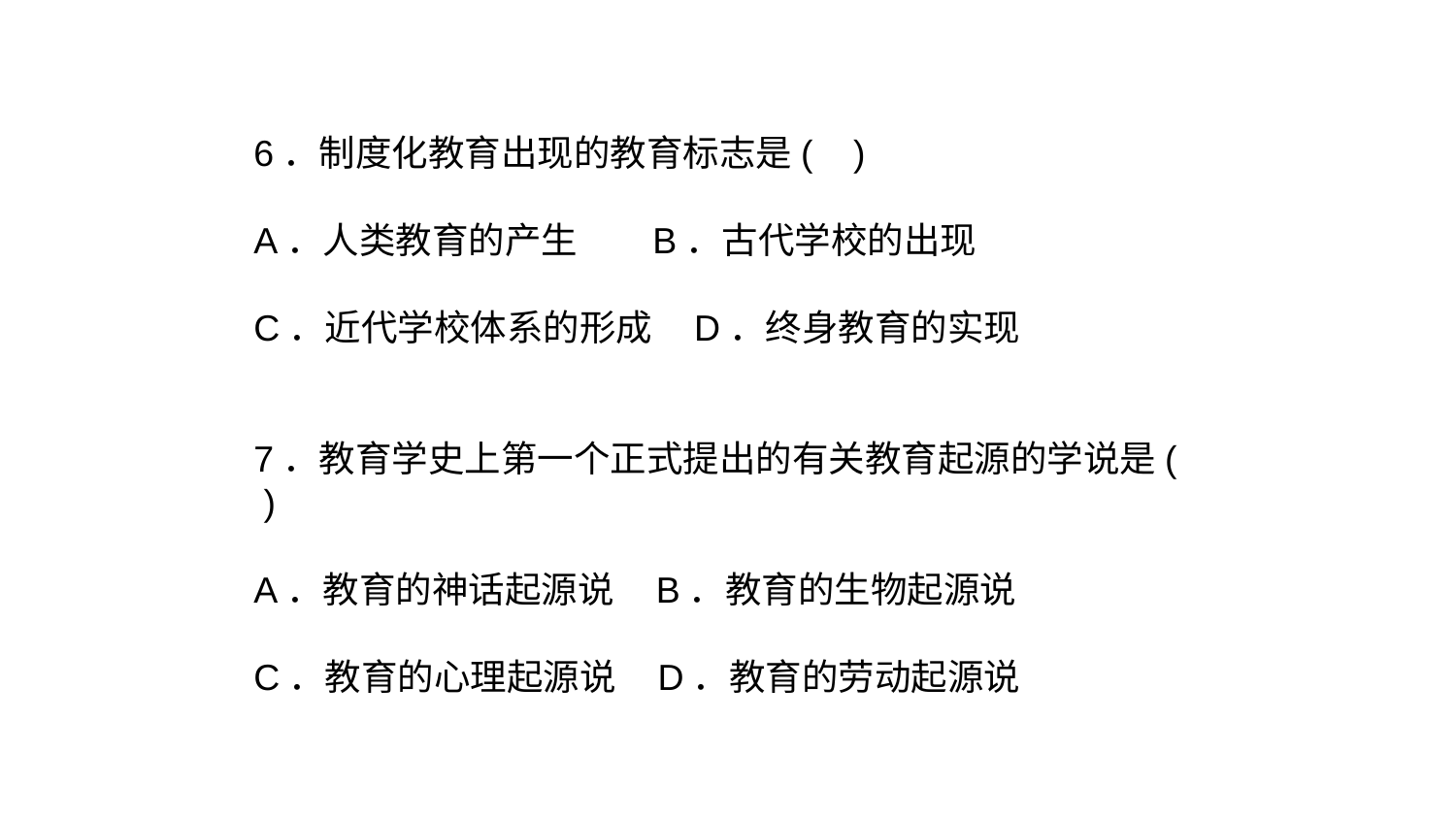

6．制度化教育出现的教育标志是(    )

A．人类教育的产生        B．古代学校的出现

C．近代学校体系的形成    D．终身教育的实现

7．教育学史上第一个正式提出的有关教育起源的学说是(    )

A．教育的神话起源说    B．教育的生物起源说

C．教育的心理起源说    D．教育的劳动起源说